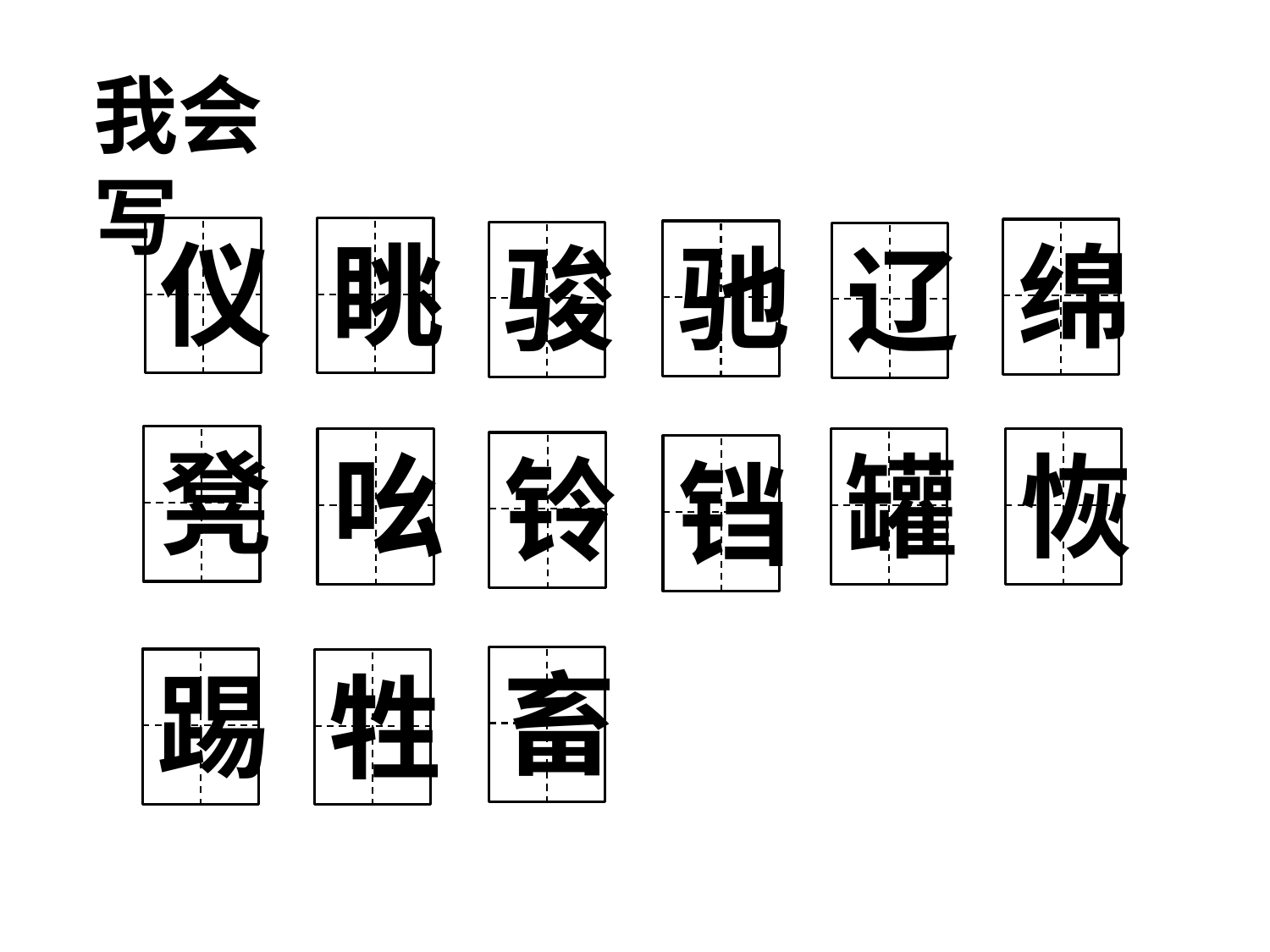

我会写

仪
眺

绵

驰

骏

辽

凳

吆
罐
恢

铃

铛

畜

踢

牲